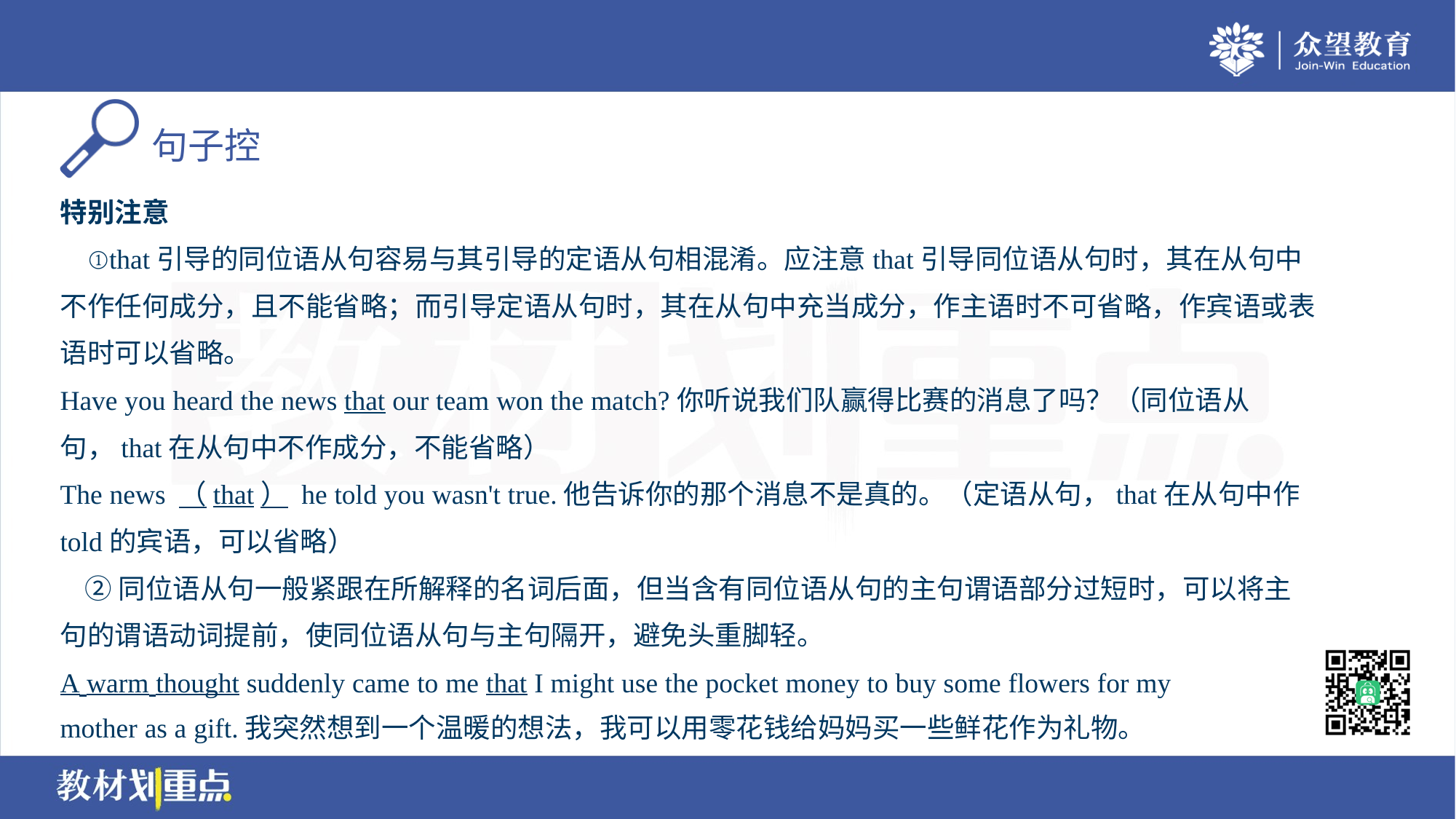

特别注意
    ①that引导的同位语从句容易与其引导的定语从句相混淆。应注意that引导同位语从句时，其在从句中
不作任何成分，且不能省略；而引导定语从句时，其在从句中充当成分，作主语时不可省略，作宾语或表
语时可以省略。
Have you heard the news that our team won the match?你听说我们队赢得比赛的消息了吗？（同位语从
句，that在从句中不作成分，不能省略）
The news （that） he told you wasn't true.他告诉你的那个消息不是真的。（定语从句，that在从句中作
told的宾语，可以省略）
    ②同位语从句一般紧跟在所解释的名词后面，但当含有同位语从句的主句谓语部分过短时，可以将主
句的谓语动词提前，使同位语从句与主句隔开，避免头重脚轻。
A warm thought suddenly came to me that I might use the pocket money to buy some flowers for my
mother as a gift.我突然想到一个温暖的想法，我可以用零花钱给妈妈买一些鲜花作为礼物。